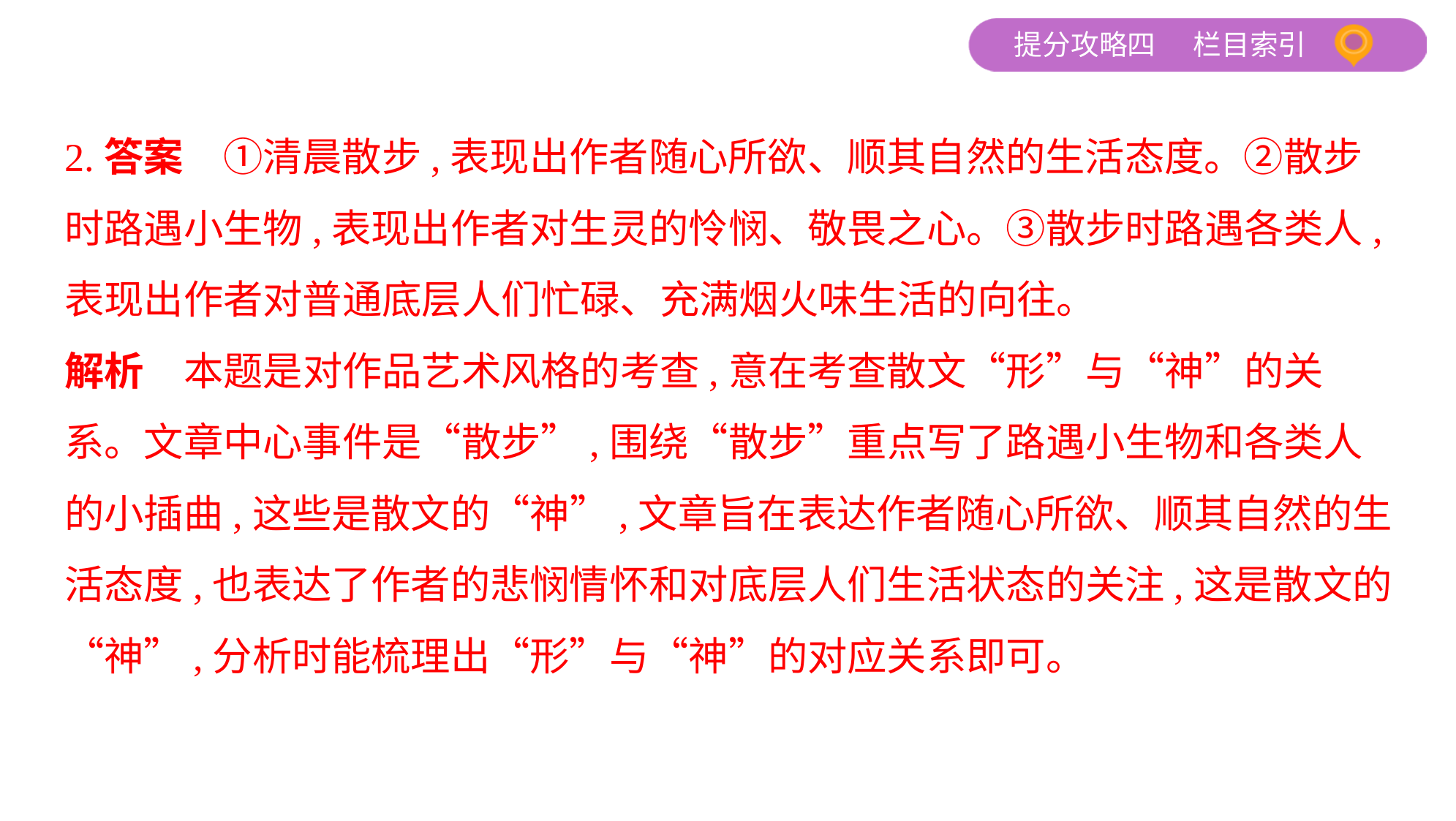

2.答案　①清晨散步,表现出作者随心所欲、顺其自然的生活态度。②散步
时路遇小生物,表现出作者对生灵的怜悯、敬畏之心。③散步时路遇各类人,
表现出作者对普通底层人们忙碌、充满烟火味生活的向往。
解析　本题是对作品艺术风格的考查,意在考查散文“形”与“神”的关
系。文章中心事件是“散步”,围绕“散步”重点写了路遇小生物和各类人
的小插曲,这些是散文的“神”,文章旨在表达作者随心所欲、顺其自然的生
活态度,也表达了作者的悲悯情怀和对底层人们生活状态的关注,这是散文的
“神”,分析时能梳理出“形”与“神”的对应关系即可。